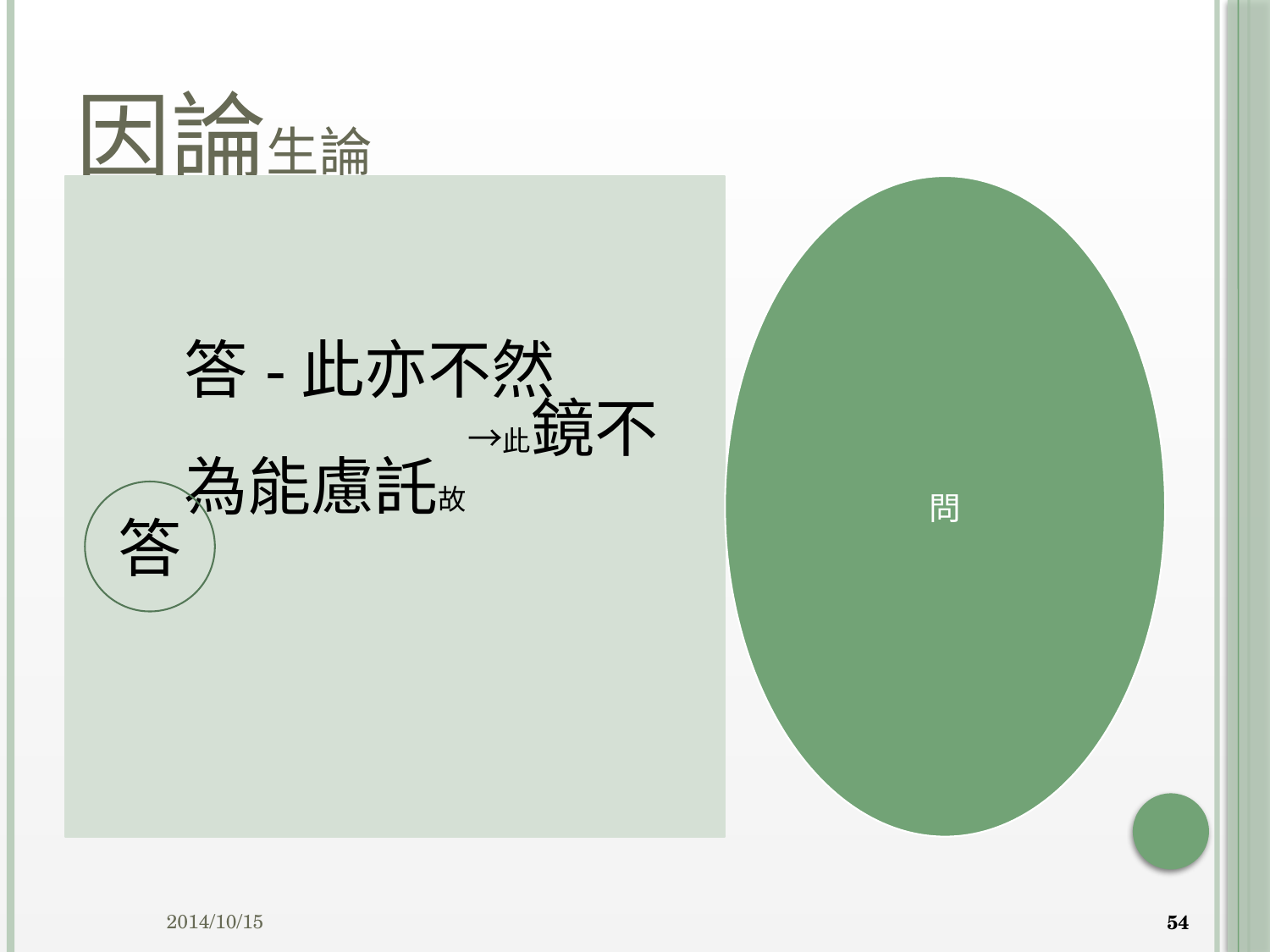

# 因論生論
問
答-此亦不然                                →此鏡不為能慮託故
答
2014/10/15
54